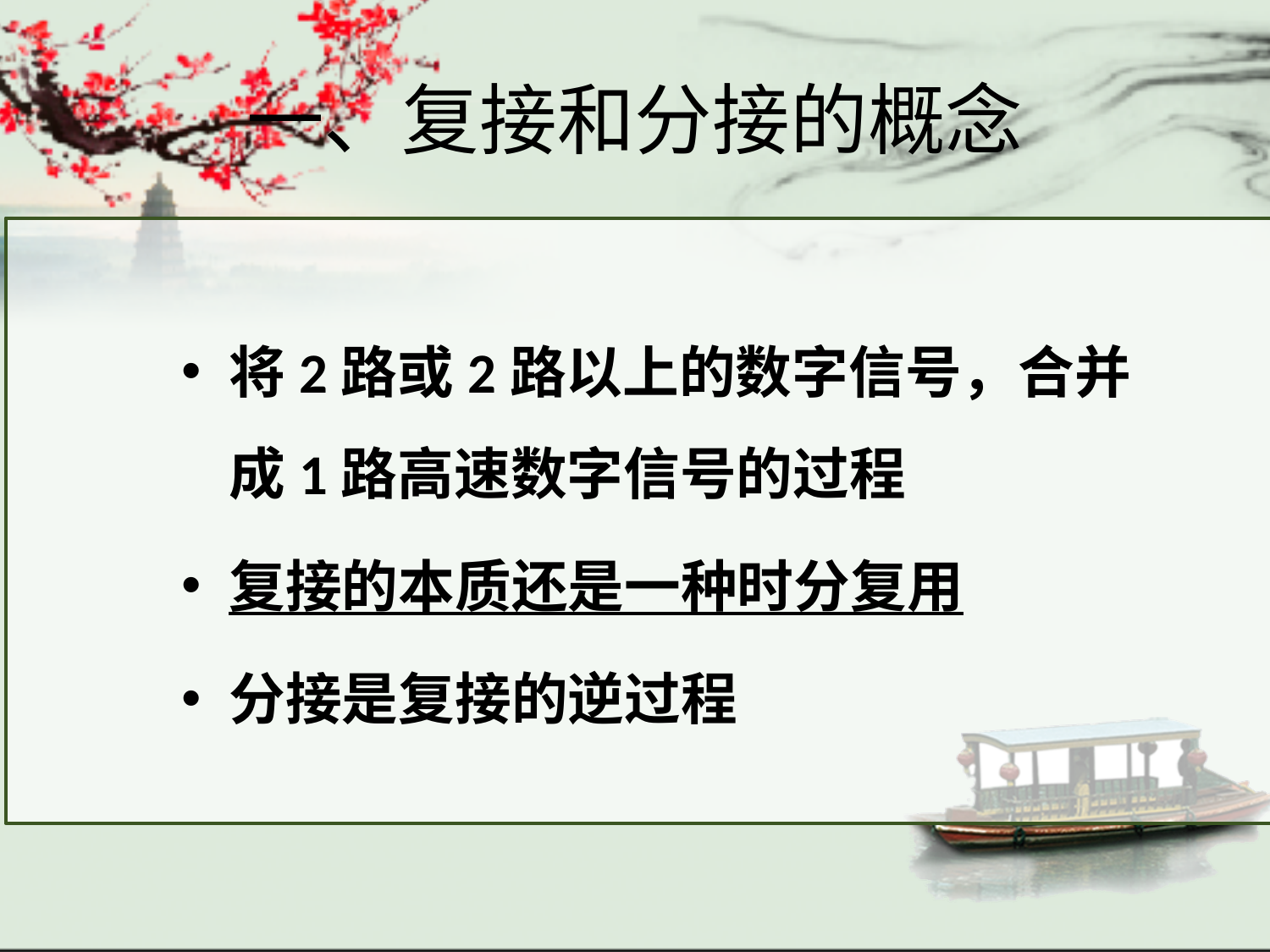

# 一、复接和分接的概念

将2路或2路以上的数字信号，合并成1路高速数字信号的过程
复接的本质还是一种时分复用
分接是复接的逆过程